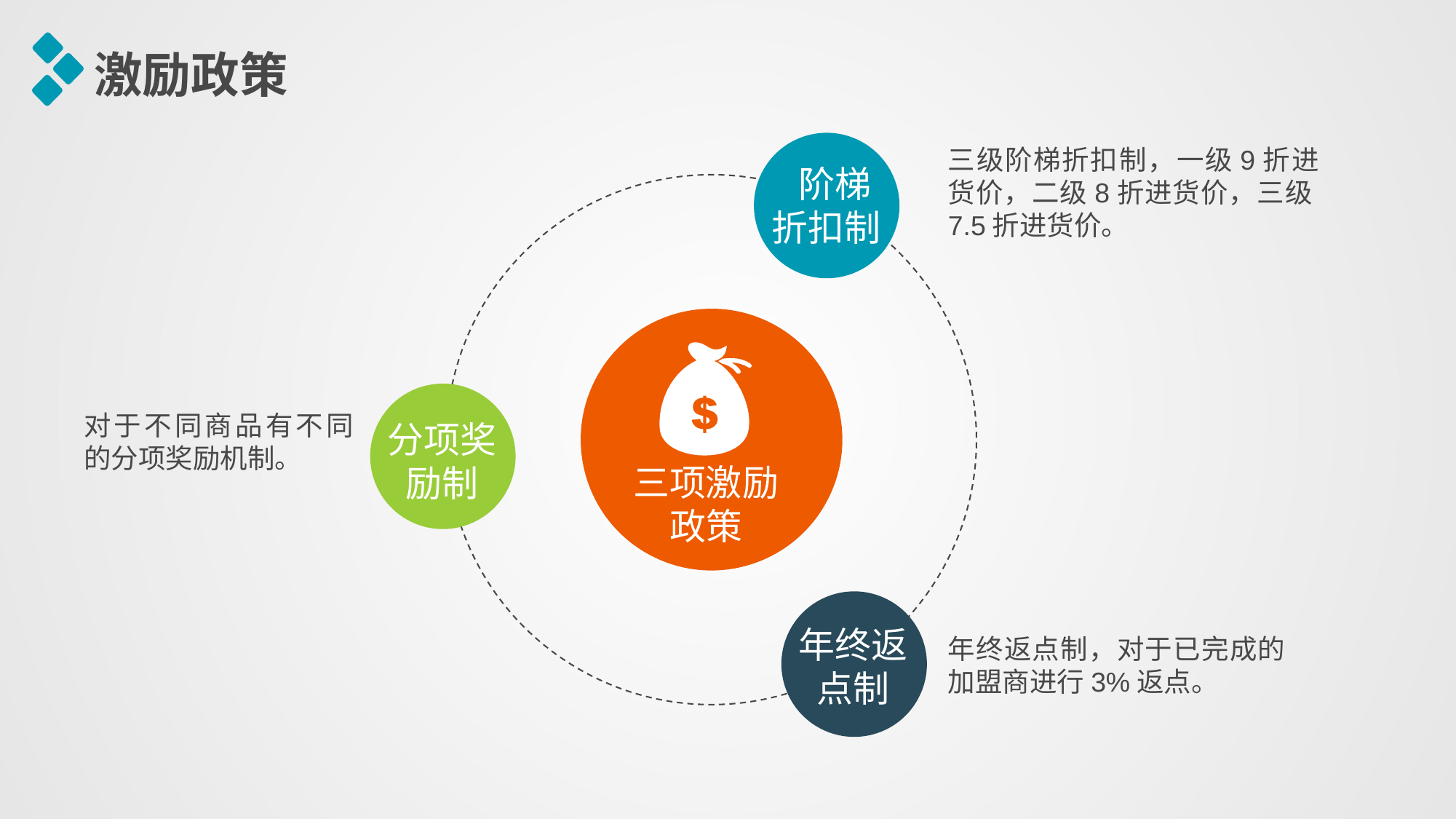

激励政策

三级阶梯折扣制，一级9折进货价，二级8折进货价，三级7.5折进货价。
 阶梯折扣制

对于不同商品有不同的分项奖励机制。
分项奖励制
三项激励政策

年终返点制
年终返点制，对于已完成的加盟商进行3%返点。